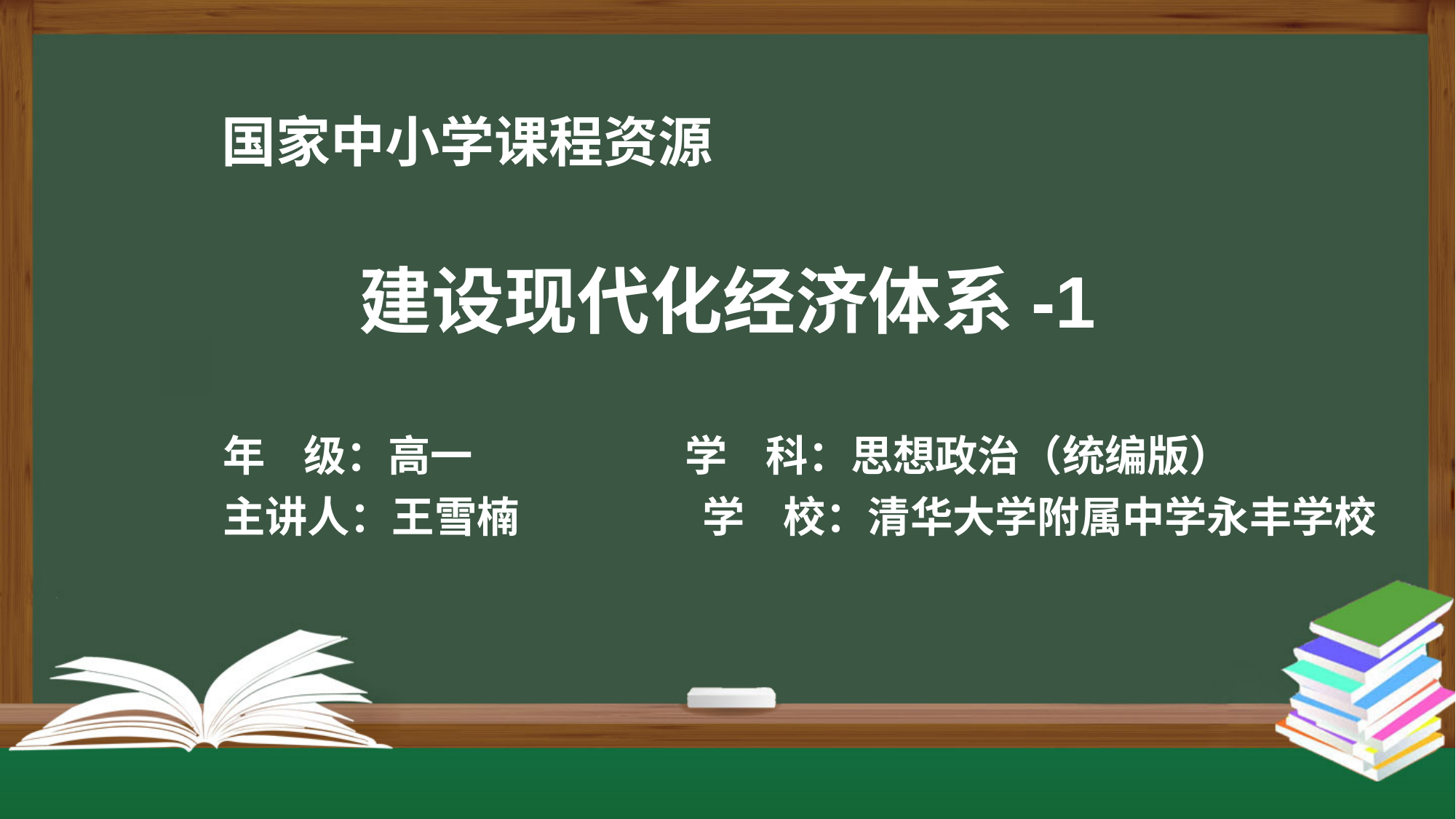

建设现代化经济体系-1
年    级：高一                      学    科：思想政治（统编版）
主讲人：王雪楠                   学    校：清华大学附属中学永丰学校